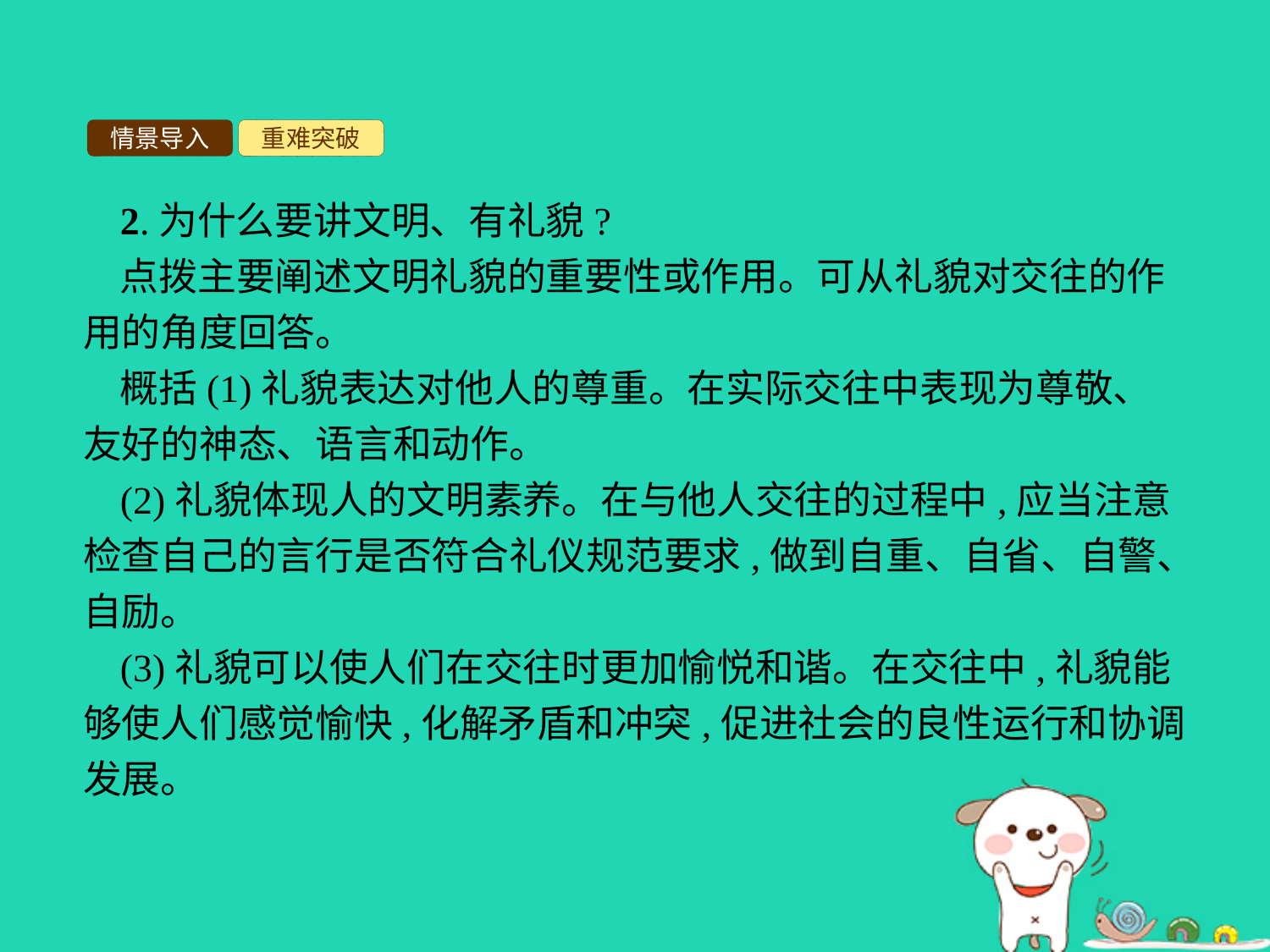

情景导入
重难突破
2.为什么要讲文明、有礼貌?
点拨主要阐述文明礼貌的重要性或作用。可从礼貌对交往的作用的角度回答。
概括(1)礼貌表达对他人的尊重。在实际交往中表现为尊敬、友好的神态、语言和动作。
(2)礼貌体现人的文明素养。在与他人交往的过程中,应当注意检查自己的言行是否符合礼仪规范要求,做到自重、自省、自警、自励。
(3)礼貌可以使人们在交往时更加愉悦和谐。在交往中,礼貌能够使人们感觉愉快,化解矛盾和冲突,促进社会的良性运行和协调发展。